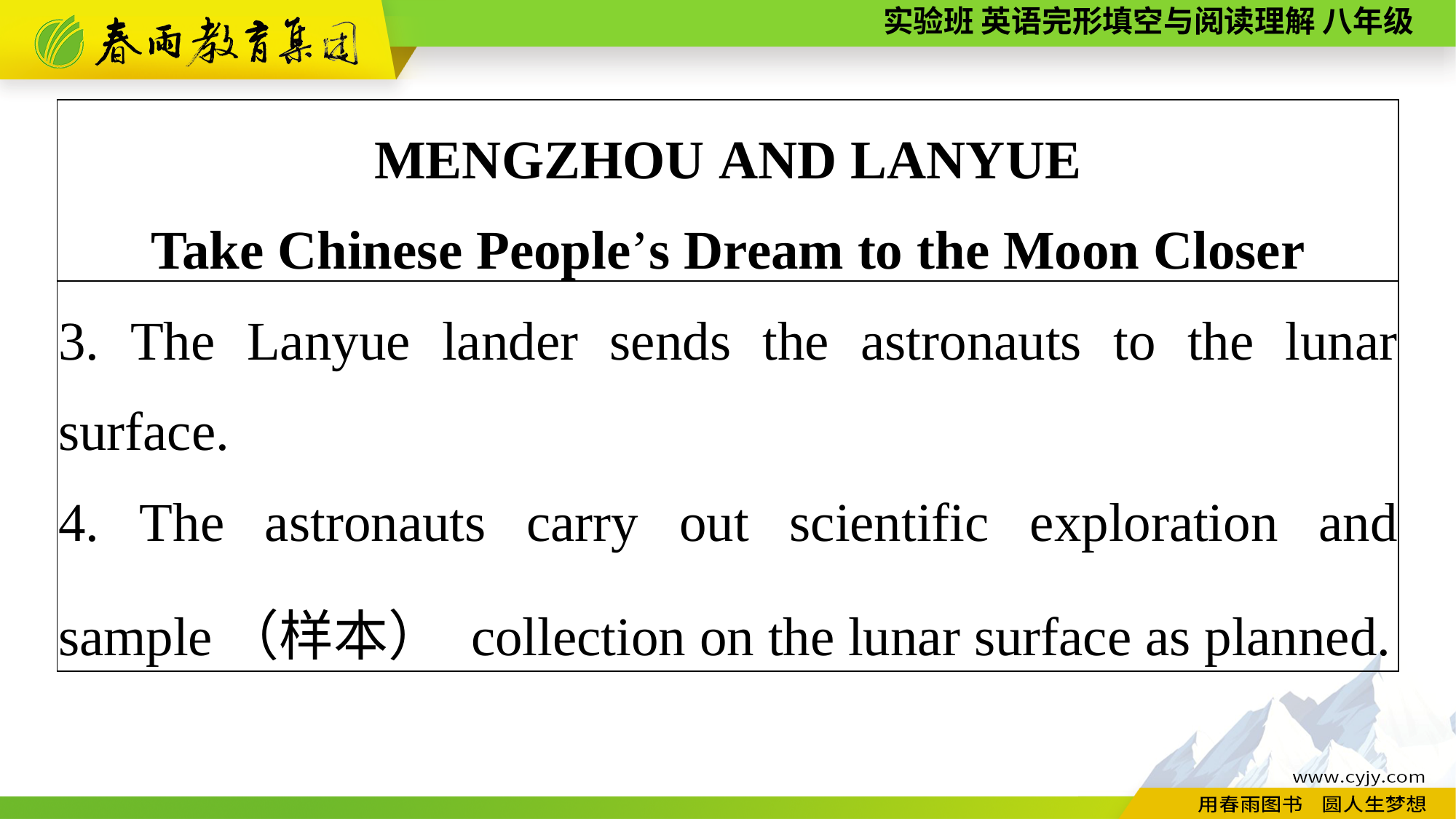

| MENGZHOU AND LANYUE Take Chinese People’s Dream to the Moon Closer |
| --- |
| 3. The Lanyue lander sends the astronauts to the lunar surface. 4. The astronauts carry out scientific exploration and sample（样本） collection on the lunar surface as planned. |